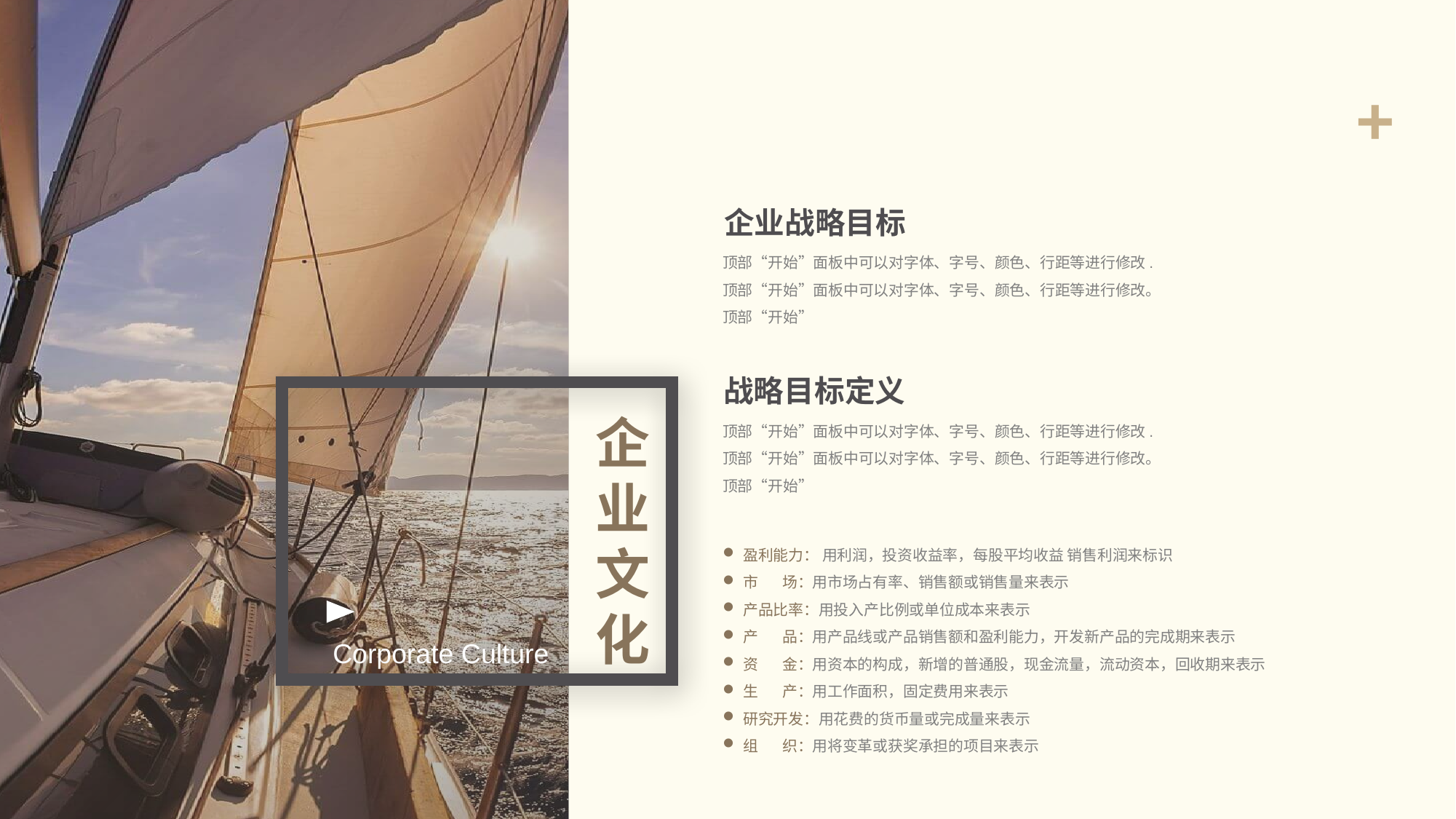

+
企业战略目标
顶部“开始”面板中可以对字体、字号、颜色、行距等进行修改.顶部“开始”面板中可以对字体、字号、颜色、行距等进行修改。顶部“开始”
战略目标定义
顶部“开始”面板中可以对字体、字号、颜色、行距等进行修改.顶部“开始”面板中可以对字体、字号、颜色、行距等进行修改。顶部“开始”

企
业
文
化
盈利能力： 用利润，投资收益率，每股平均收益 销售利润来标识
市       场：用市场占有率、销售额或销售量来表示
产品比率：用投入产比例或单位成本来表示
产       品：用产品线或产品销售额和盈利能力，开发新产品的完成期来表示
资       金：用资本的构成，新增的普通股，现金流量，流动资本，回收期来表示
生       产：用工作面积，固定费用来表示
研究开发：用花费的货币量或完成量来表示
组       织：用将变革或获奖承担的项目来表示

Corporate Culture